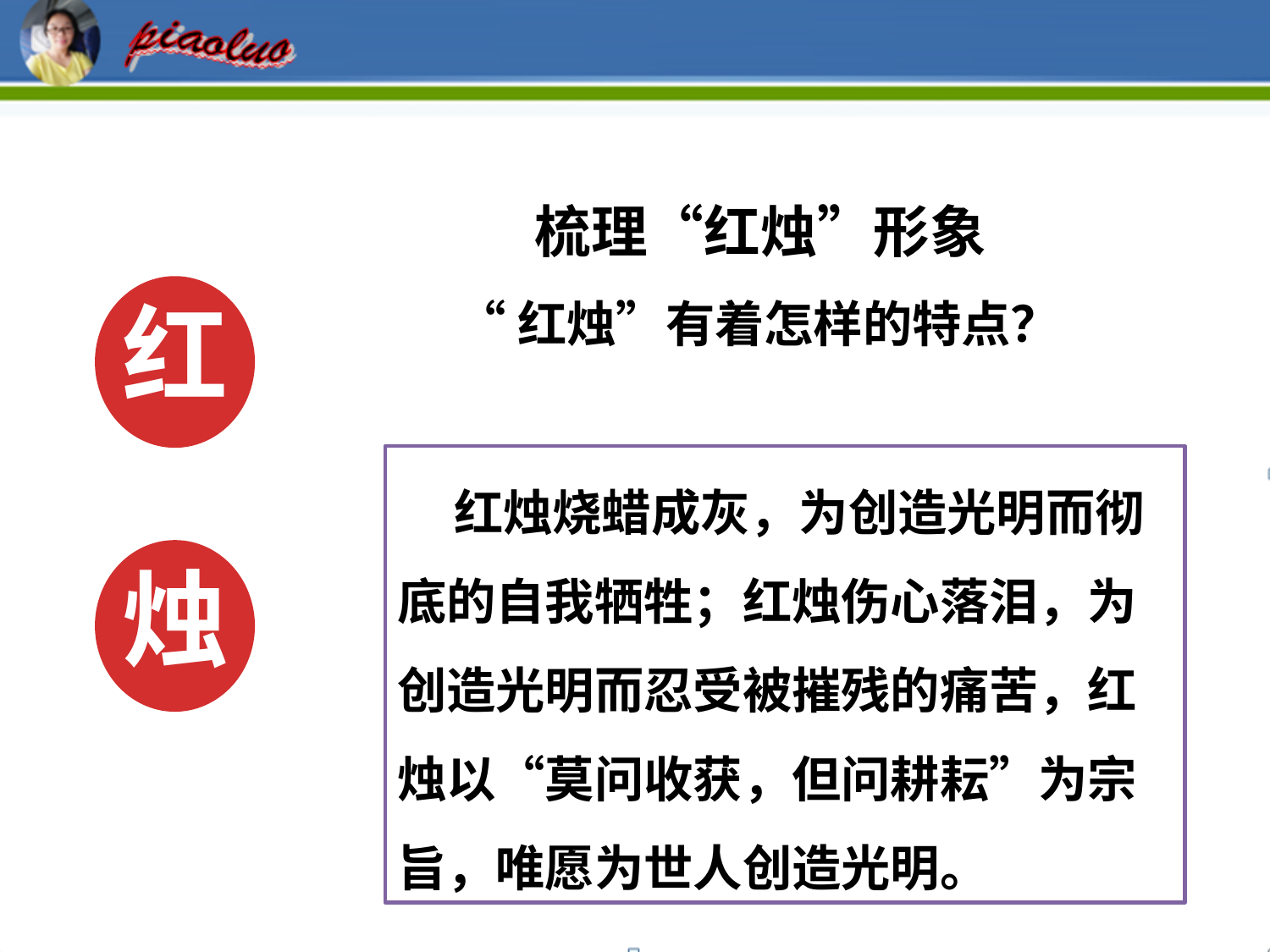

梳理“红烛”形象
“红烛”有着怎样的特点？

红
    红烛烧蜡成灰，为创造光明而彻底的自我牺牲；红烛伤心落泪，为创造光明而忍受被摧残的痛苦，红烛以“莫问收获，但问耕耘”为宗旨，唯愿为世人创造光明。

烛